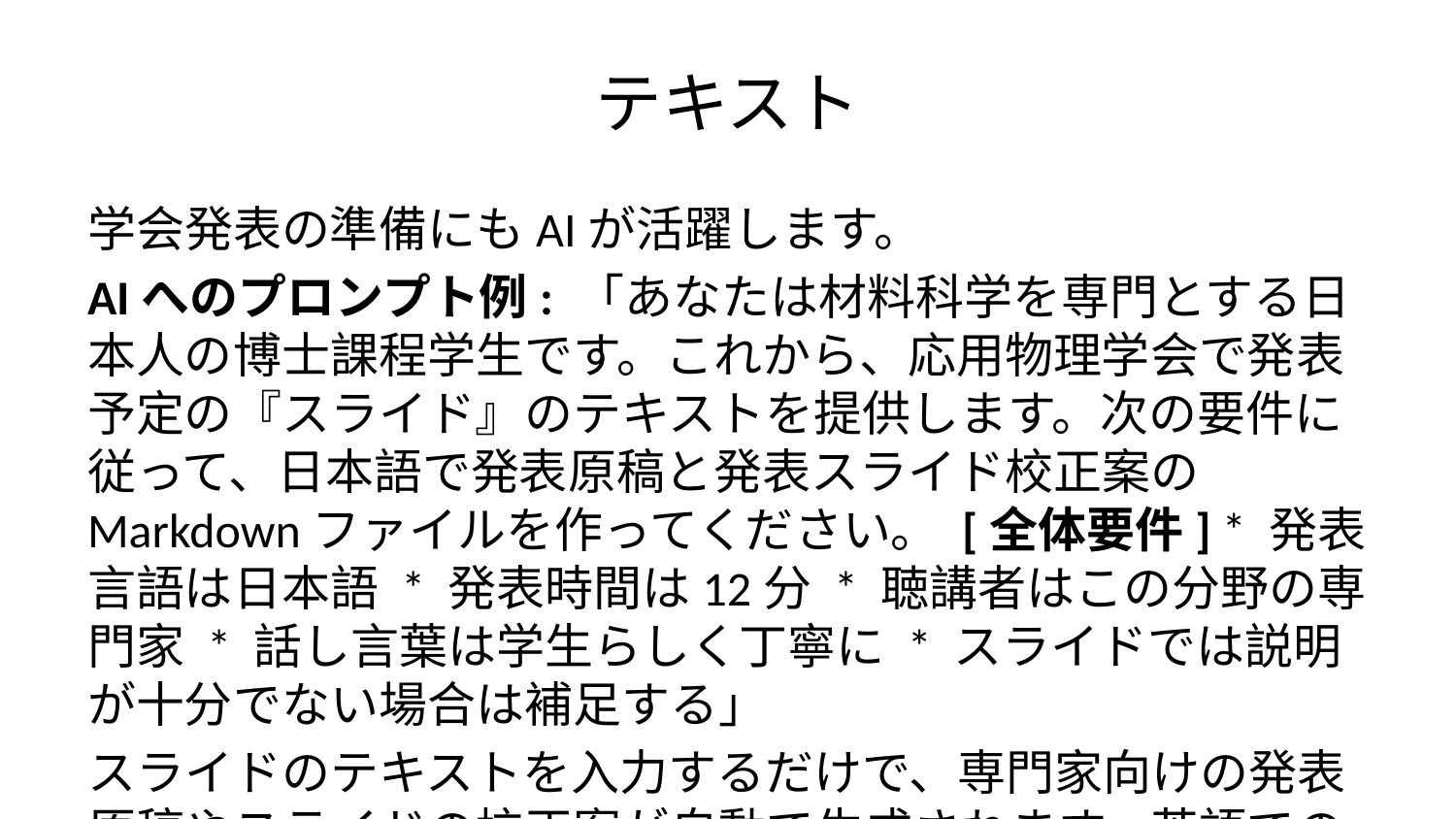

# テキスト
学会発表の準備にもAIが活躍します。
AIへのプロンプト例: 「あなたは材料科学を専門とする日本人の博士課程学生です。これから、応用物理学会で発表予定の『スライド』のテキストを提供します。次の要件に従って、日本語で発表原稿と発表スライド校正案のMarkdownファイルを作ってください。 [全体要件] * 発表言語は日本語 * 発表時間は12分 * 聴講者はこの分野の専門家 * 話し言葉は学生らしく丁寧に * スライドでは説明が十分でない場合は補足する」
スライドのテキストを入力するだけで、専門家向けの発表原稿やスライドの校正案が自動で生成されます。英語での発表原稿も同様に作成可能です。